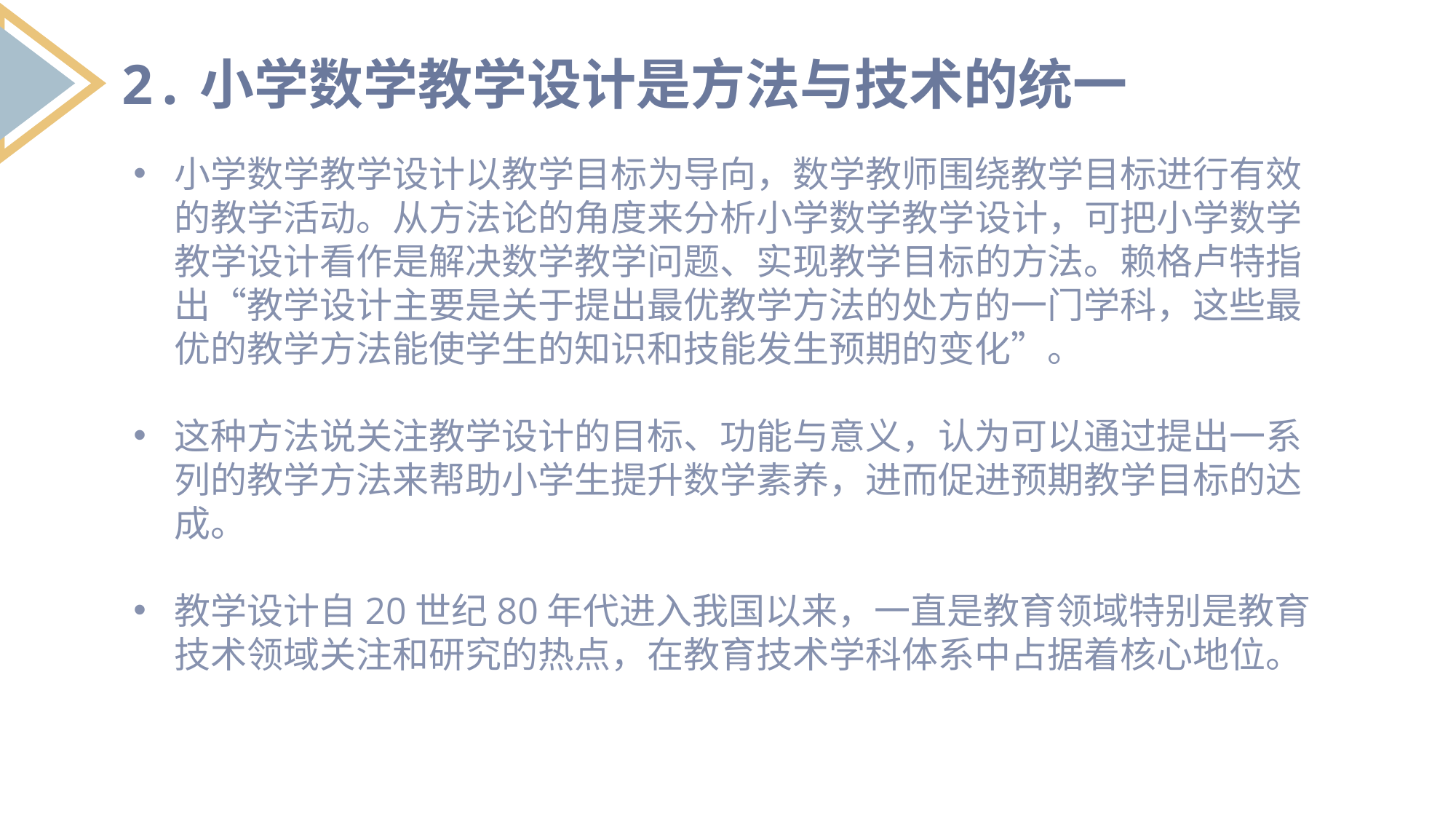

2.小学数学教学设计是方法与技术的统一

小学数学教学设计以教学目标为导向，数学教师围绕教学目标进行有效的教学活动。从方法论的角度来分析小学数学教学设计，可把小学数学教学设计看作是解决数学教学问题、实现教学目标的方法。赖格卢特指出“教学设计主要是关于提出最优教学方法的处方的一门学科，这些最优的教学方法能使学生的知识和技能发生预期的变化”。

这种方法说关注教学设计的目标、功能与意义，认为可以通过提出一系列的教学方法来帮助小学生提升数学素养，进而促进预期教学目标的达成。

教学设计自20世纪80年代进入我国以来，一直是教育领域特别是教育技术领域关注和研究的热点，在教育技术学科体系中占据着核心地位。